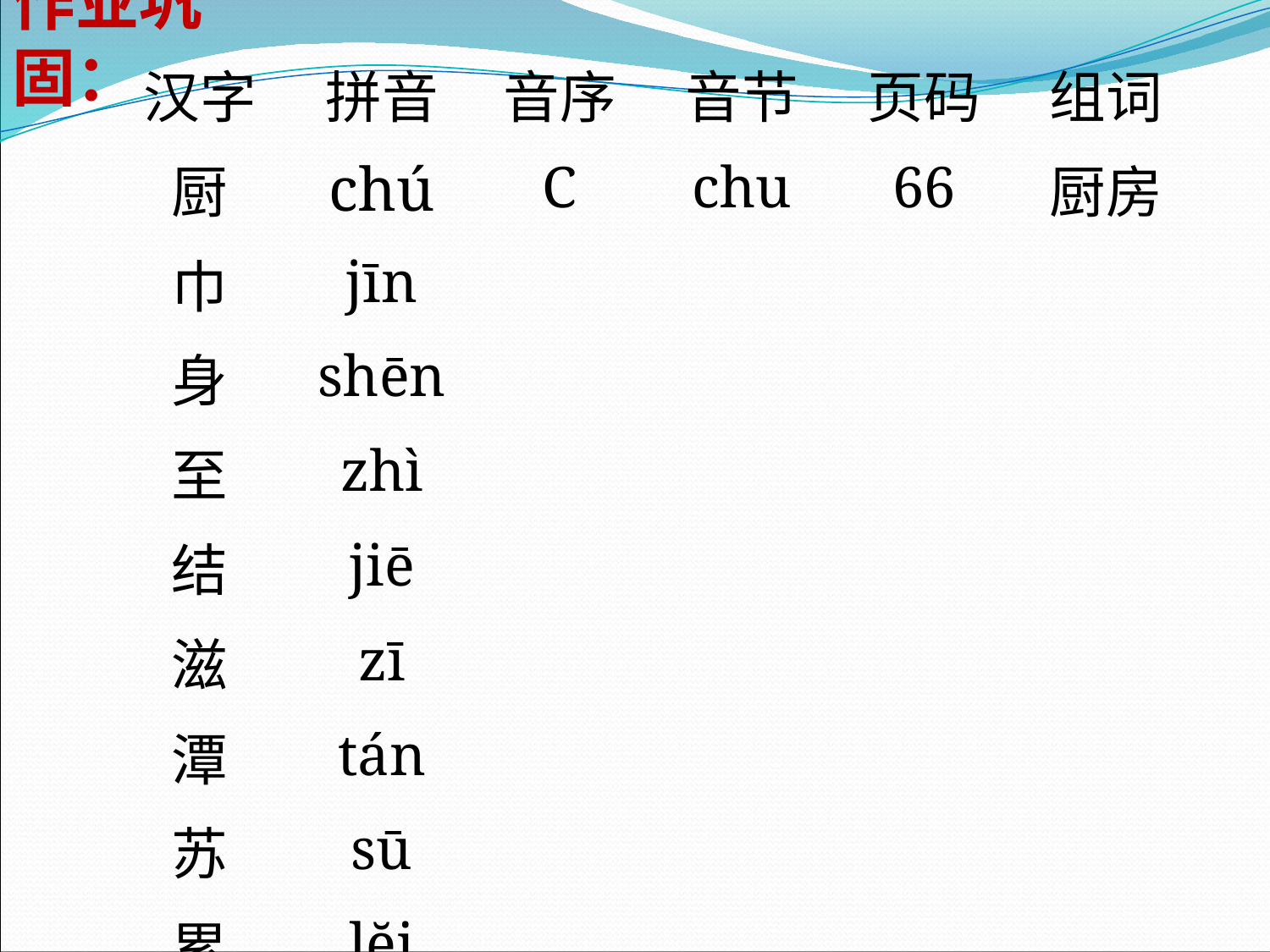

作业巩固：
| 汉字 | 拼音 | 音序 | 音节 | 页码 | 组词 |
| --- | --- | --- | --- | --- | --- |
| 厨 | chú | C | chu | 66 | 厨房 |
| 巾 | jīn |  |  |  |  |
| 身 | shēn |  |  |  |  |
| 至 | zhì |  |  |  |  |
| 结 | jiē |  |  |  |  |
| 滋 | zī |  |  |  |  |
| 潭 | tán |  |  |  |  |
| 苏 | sū |  |  |  |  |
| 累 | lĕi |  |  |  |  |